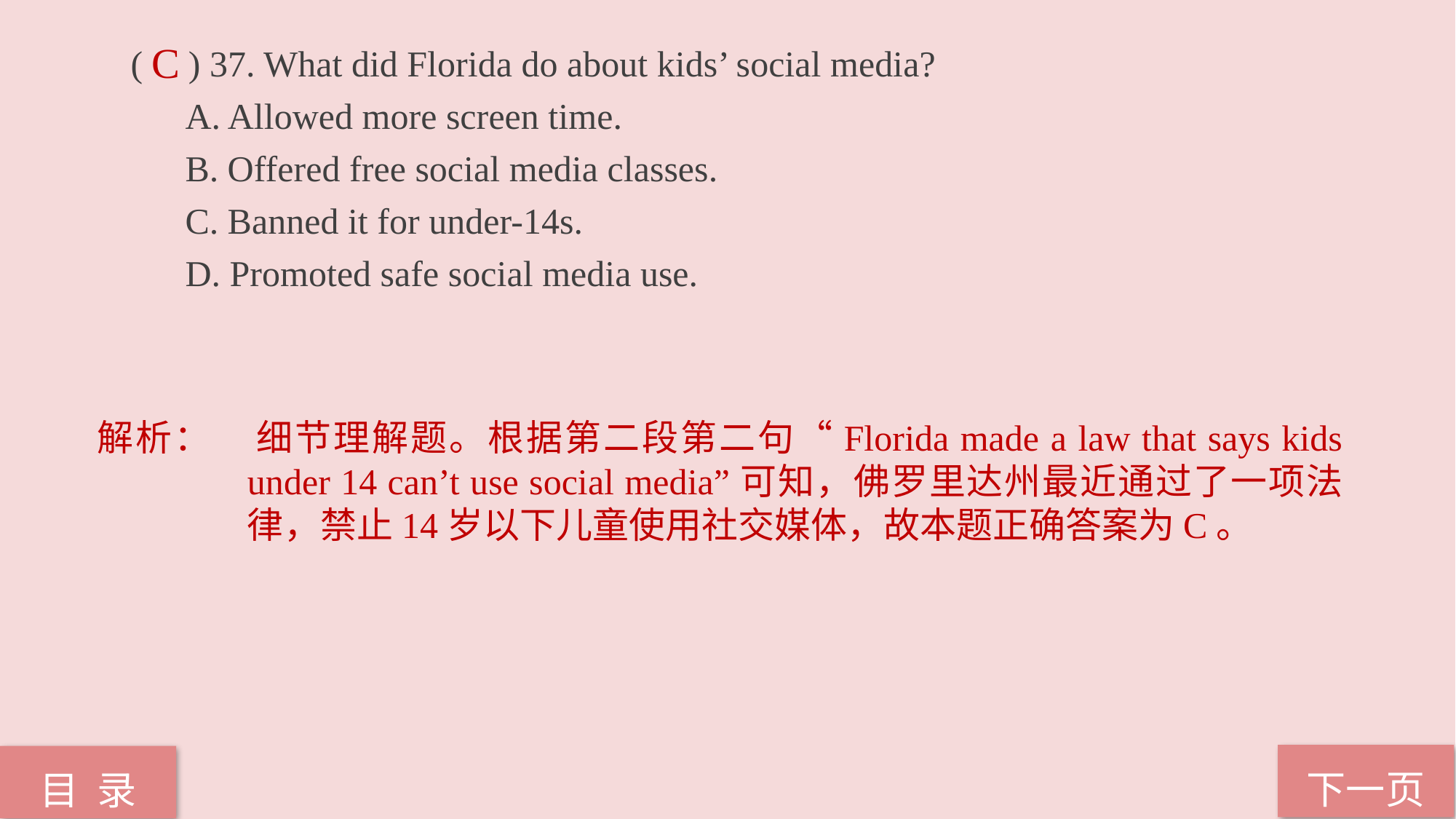

(     ) 37. What did Florida do about kids’ social media?
A. Allowed more screen time.
B. Offered free social media classes.
C. Banned it for under-14s.
D. Promoted safe social media use.

C
解析：	细节理解题。根据第二段第二句“Florida made a law that says kids under 14 can’t use social media”可知，佛罗里达州最近通过了一项法律，禁止14岁以下儿童使用社交媒体，故本题正确答案为C。